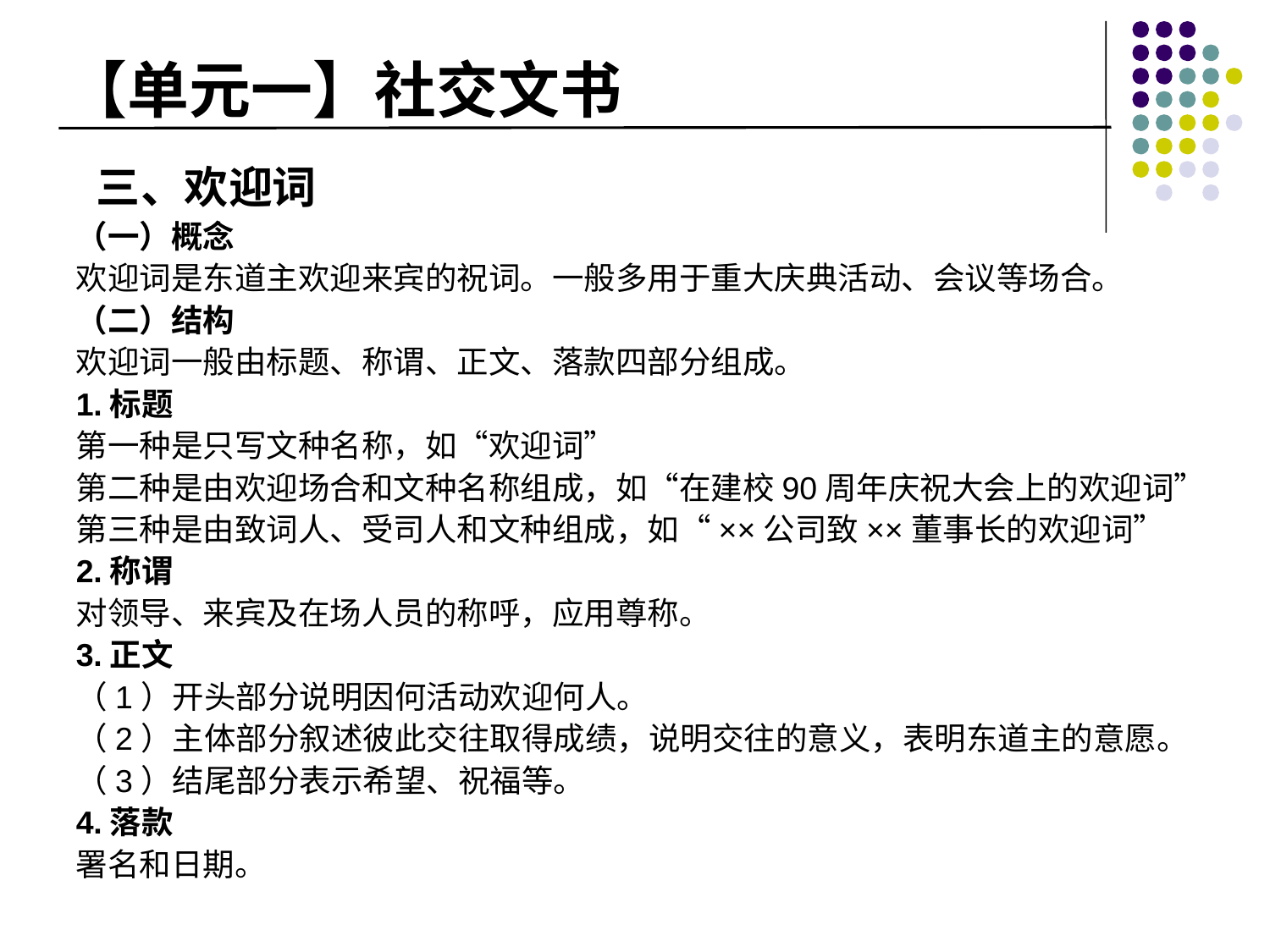

# 【单元一】社交文书
 三、欢迎词
（一）概念
欢迎词是东道主欢迎来宾的祝词。一般多用于重大庆典活动、会议等场合。
（二）结构
欢迎词一般由标题、称谓、正文、落款四部分组成。
1.标题
第一种是只写文种名称，如“欢迎词”
第二种是由欢迎场合和文种名称组成，如“在建校90周年庆祝大会上的欢迎词”
第三种是由致词人、受司人和文种组成，如“××公司致××董事长的欢迎词”
2.称谓
对领导、来宾及在场人员的称呼，应用尊称。
3.正文
（1）开头部分说明因何活动欢迎何人。
（2）主体部分叙述彼此交往取得成绩，说明交往的意义，表明东道主的意愿。
（3）结尾部分表示希望、祝福等。
4.落款
署名和日期。